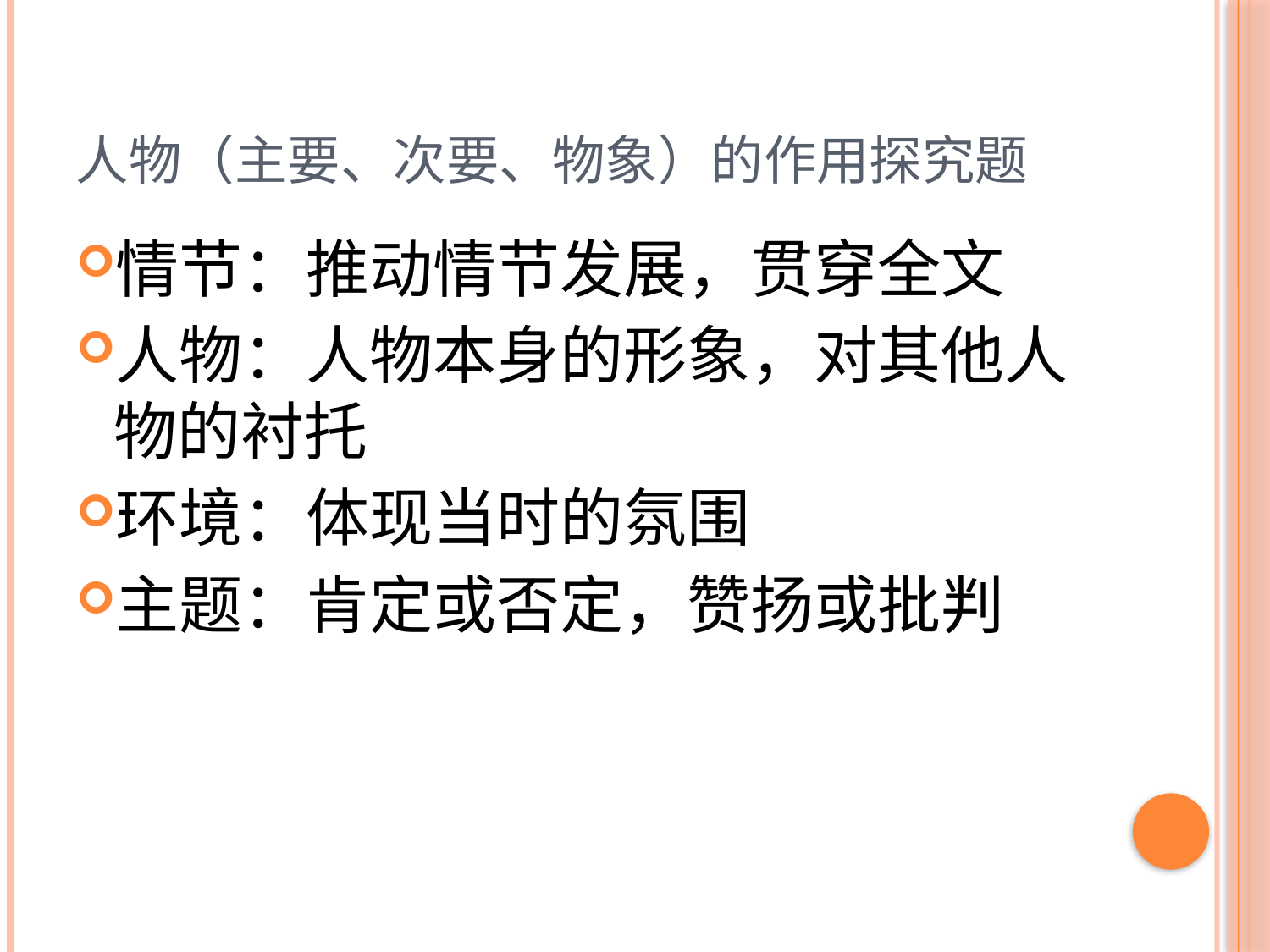

# 人物（主要、次要、物象）的作用探究题
情节：推动情节发展，贯穿全文
人物：人物本身的形象，对其他人物的衬托
环境：体现当时的氛围
主题：肯定或否定，赞扬或批判